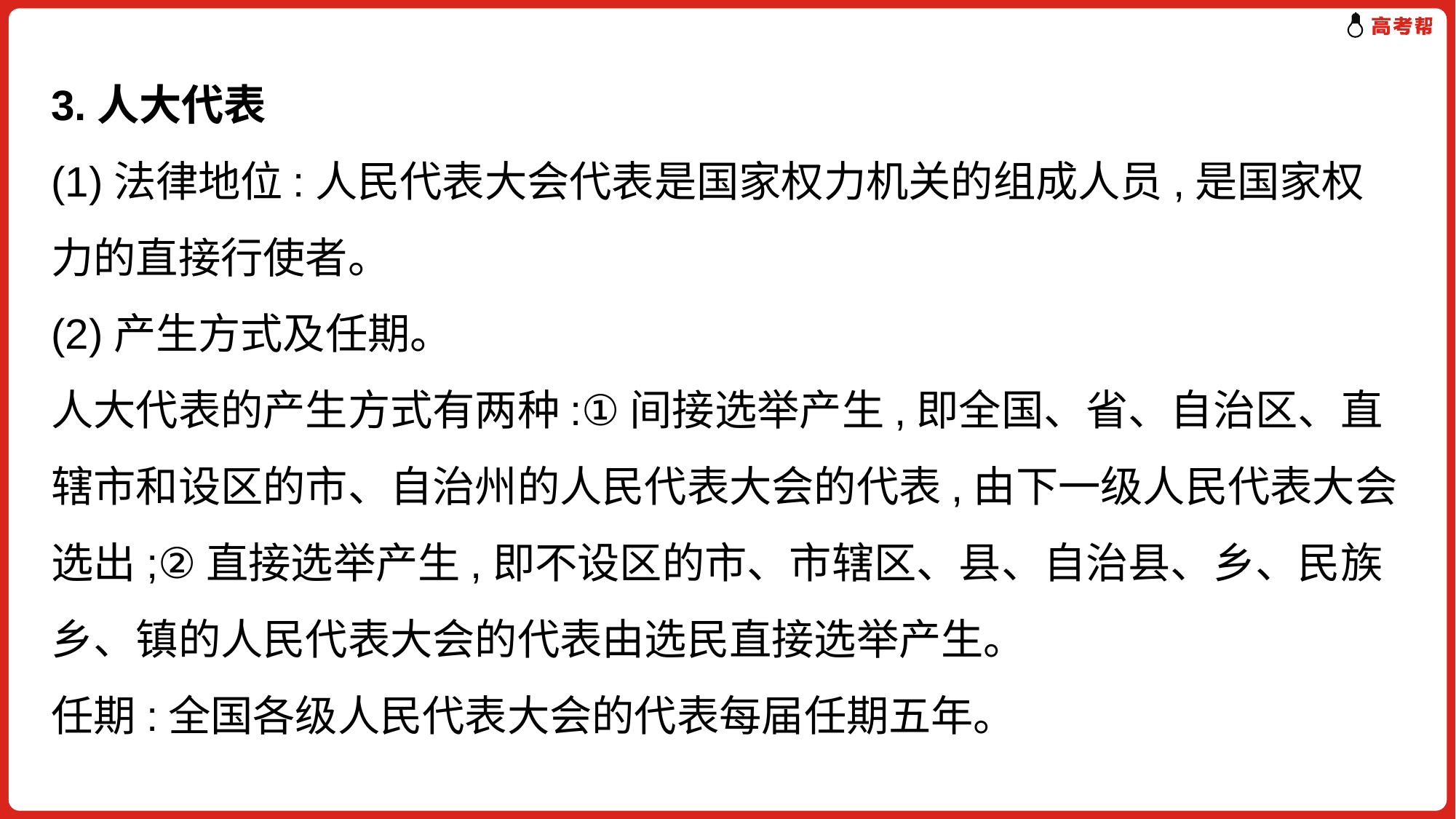

# 3.人大代表 (1)法律地位:人民代表大会代表是国家权力机关的组成人员,是国家权力的直接行使者。 (2)产生方式及任期。 人大代表的产生方式有两种:①间接选举产生,即全国、省、自治区、直辖市和设区的市、自治州的人民代表大会的代表,由下一级人民代表大会选出;②直接选举产生,即不设区的市、市辖区、县、自治县、乡、民族乡、镇的人民代表大会的代表由选民直接选举产生。 任期:全国各级人民代表大会的代表每届任期五年。